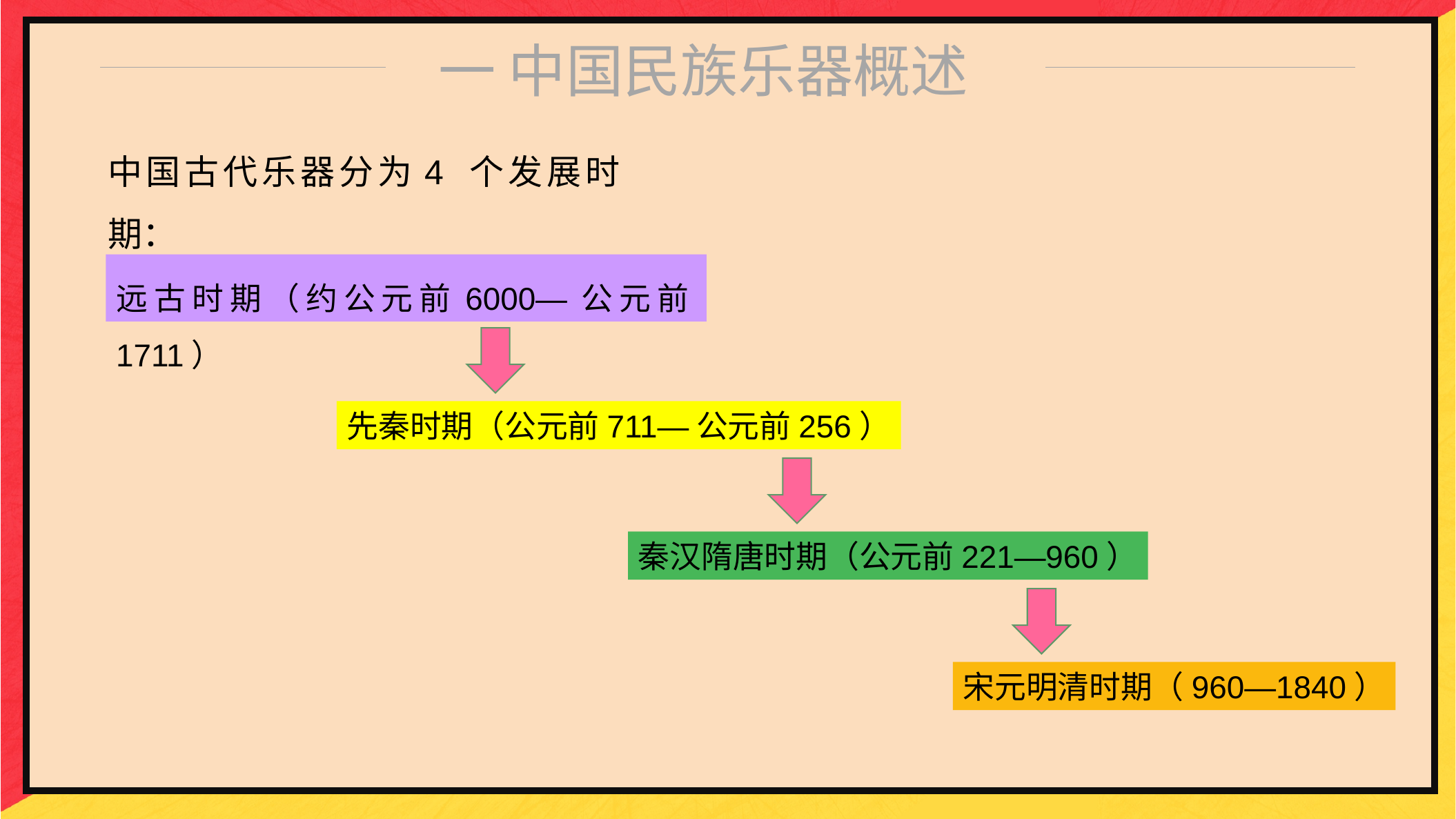

一 中国民族乐器概述
中国古代乐器分为4 个发展时期：
远古时期（约公元前6000—公元前1711）

先秦时期（公元前711—公元前256）

秦汉隋唐时期（公元前221—960）

宋元明清时期（960—1840）